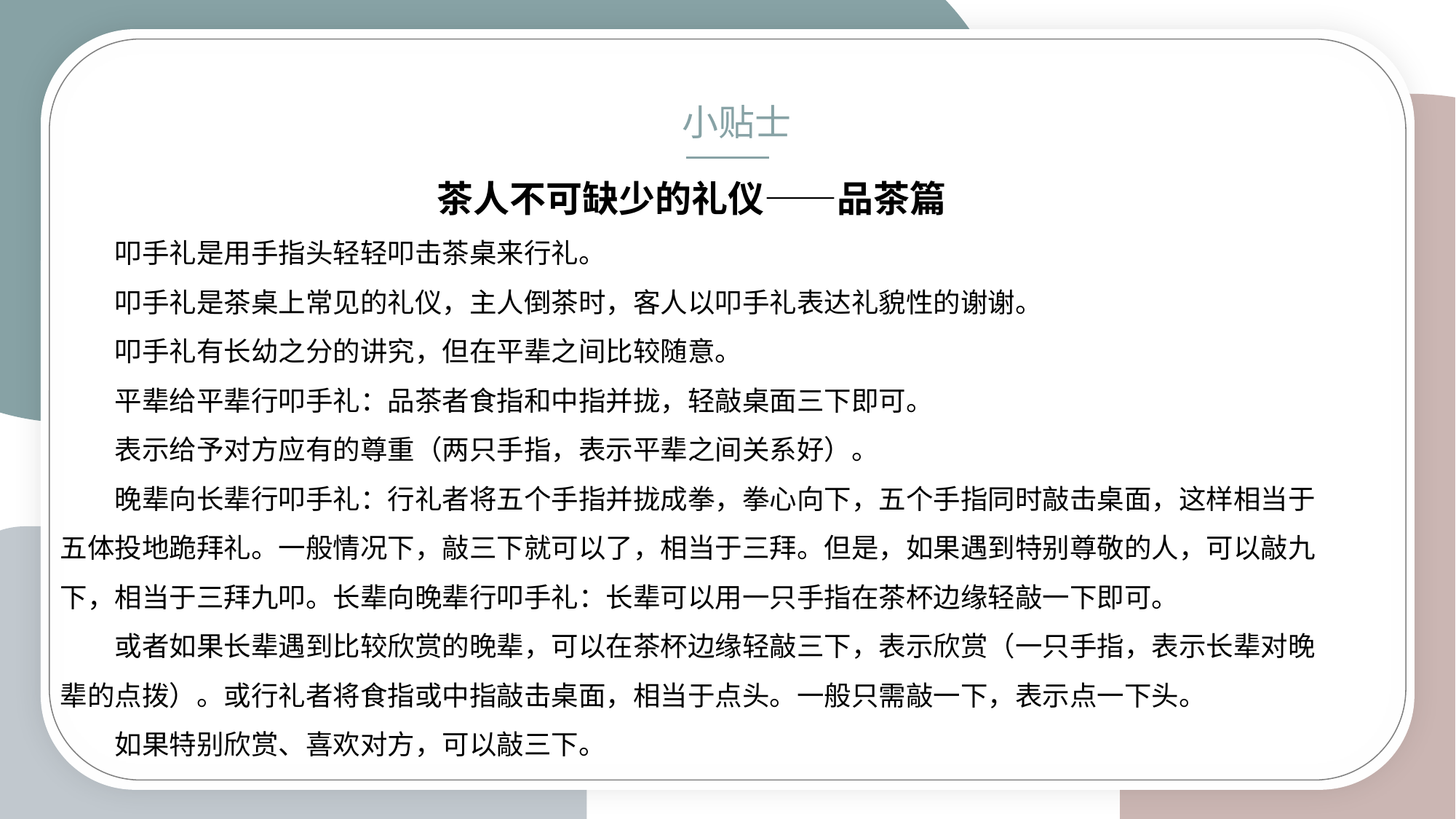

小贴士

茶人不可缺少的礼仪——品茶篇
叩手礼是用手指头轻轻叩击茶桌来行礼。
叩手礼是茶桌上常见的礼仪，主人倒茶时，客人以叩手礼表达礼貌性的谢谢。
叩手礼有长幼之分的讲究，但在平辈之间比较随意。
平辈给平辈行叩手礼：品茶者食指和中指并拢，轻敲桌面三下即可。
表示给予对方应有的尊重（两只手指，表示平辈之间关系好）。
晚辈向长辈行叩手礼：行礼者将五个手指并拢成拳，拳心向下，五个手指同时敲击桌面，这样相当于五体投地跪拜礼。一般情况下，敲三下就可以了，相当于三拜。但是，如果遇到特别尊敬的人，可以敲九下，相当于三拜九叩。长辈向晚辈行叩手礼：长辈可以用一只手指在茶杯边缘轻敲一下即可。
或者如果长辈遇到比较欣赏的晚辈，可以在茶杯边缘轻敲三下，表示欣赏（一只手指，表示长辈对晚辈的点拨）。或行礼者将食指或中指敲击桌面，相当于点头。一般只需敲一下，表示点一下头。
如果特别欣赏、喜欢对方，可以敲三下。